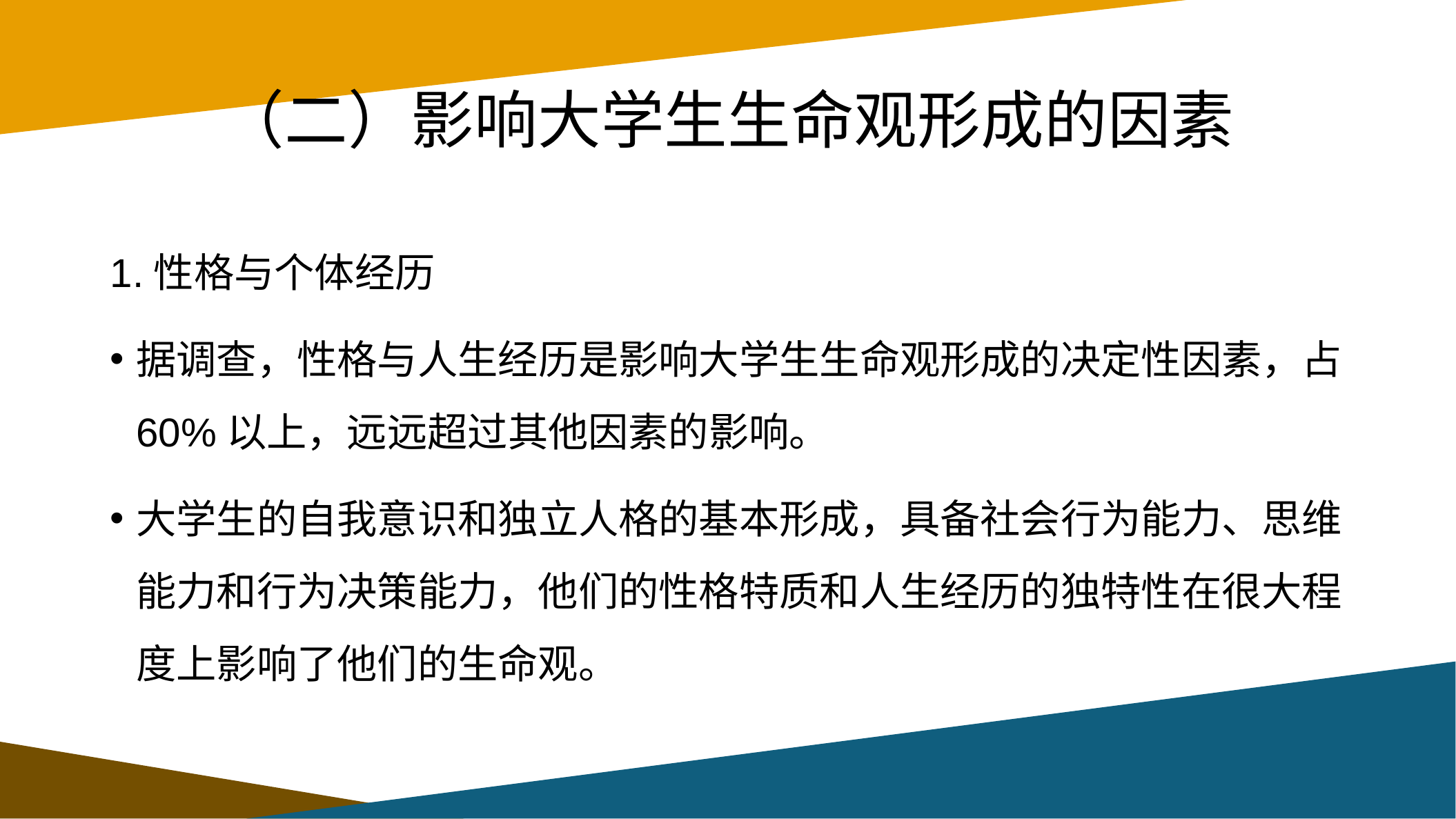

# （二）影响大学生生命观形成的因素
1.性格与个体经历
据调查，性格与人生经历是影响大学生生命观形成的决定性因素，占60%以上，远远超过其他因素的影响。
大学生的自我意识和独立人格的基本形成，具备社会行为能力、思维能力和行为决策能力，他们的性格特质和人生经历的独特性在很大程度上影响了他们的生命观。